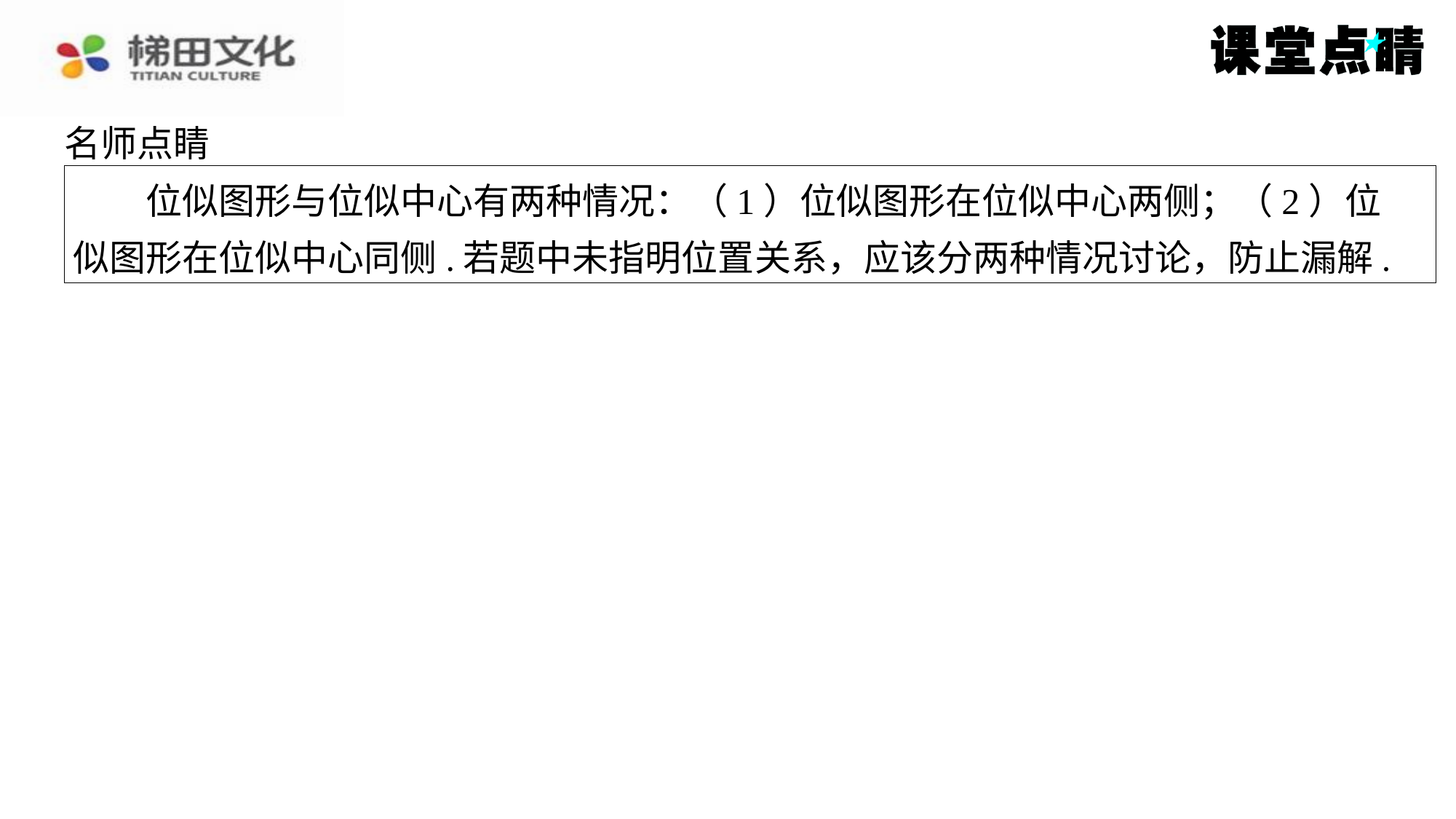

名师点睛
　　位似图形与位似中心有两种情况：（1）位似图形在位似中心两侧；（2）位
似图形在位似中心同侧.若题中未指明位置关系，应该分两种情况讨论，防止漏解.